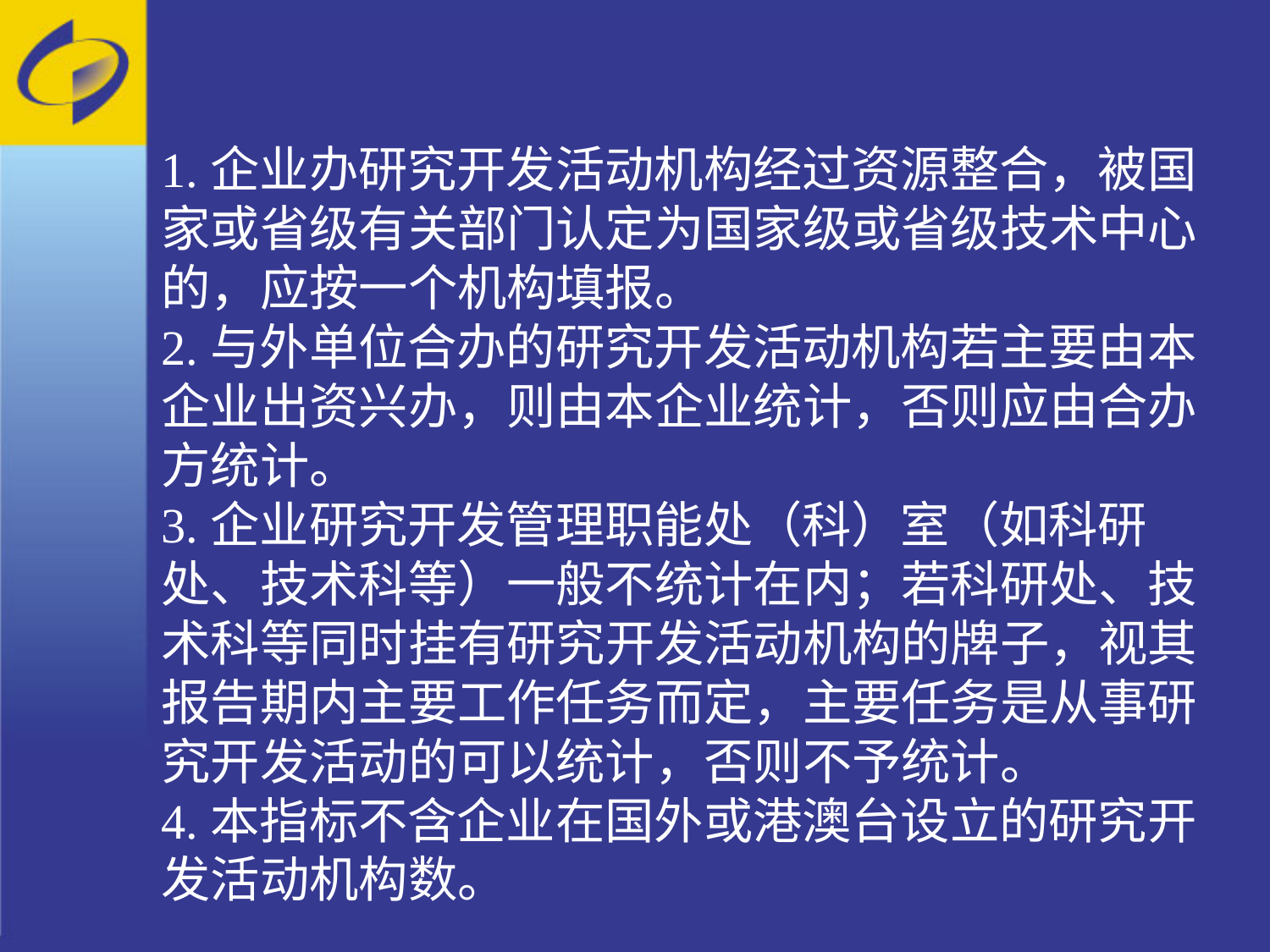

1.企业办研究开发活动机构经过资源整合，被国家或省级有关部门认定为国家级或省级技术中心的，应按一个机构填报。
2.与外单位合办的研究开发活动机构若主要由本企业出资兴办，则由本企业统计，否则应由合办方统计。
3.企业研究开发管理职能处（科）室（如科研处、技术科等）一般不统计在内；若科研处、技术科等同时挂有研究开发活动机构的牌子，视其报告期内主要工作任务而定，主要任务是从事研究开发活动的可以统计，否则不予统计。
4.本指标不含企业在国外或港澳台设立的研究开发活动机构数。